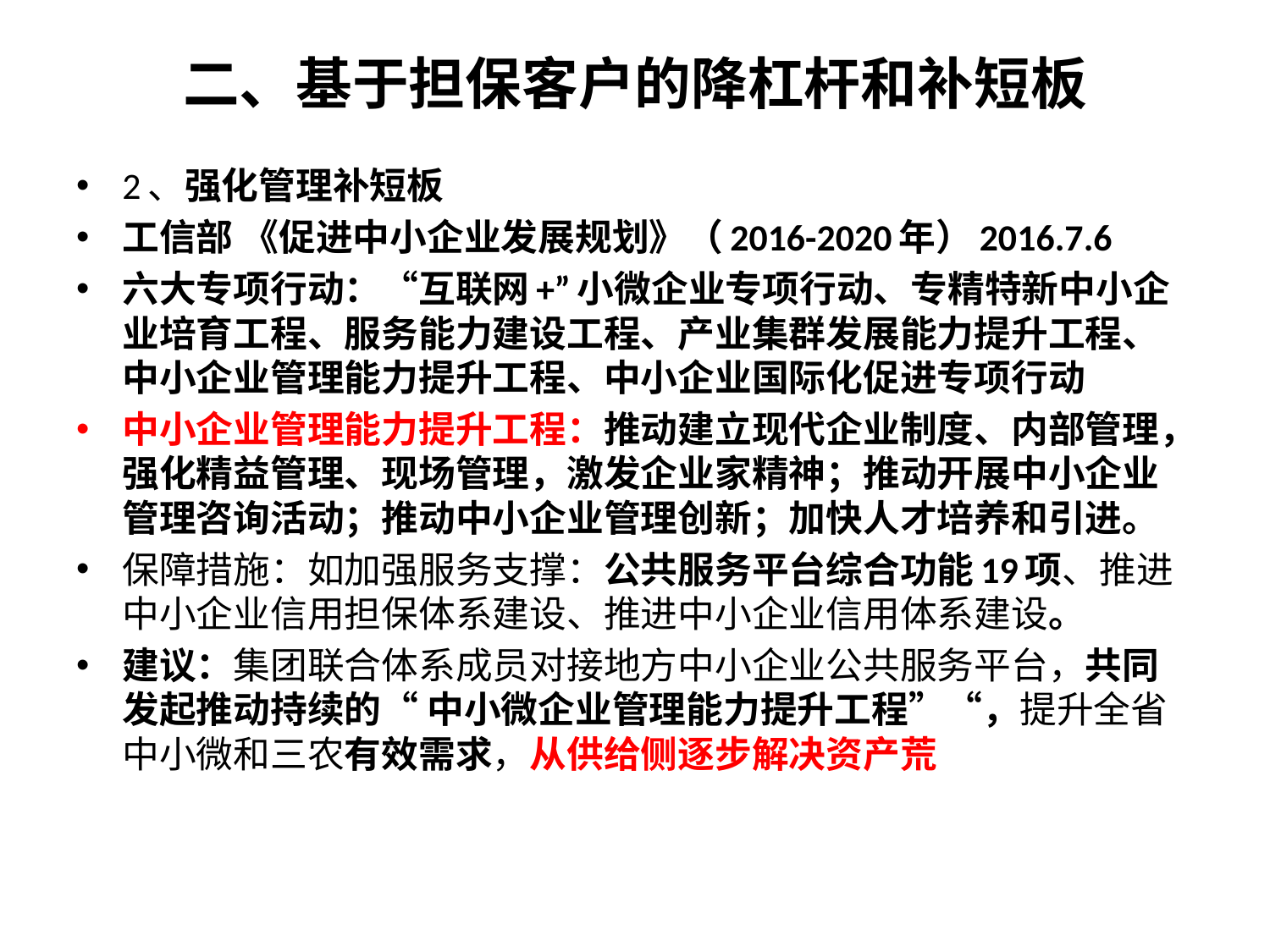

# 二、基于担保客户的降杠杆和补短板
2、强化管理补短板
工信部 《促进中小企业发展规划》（2016-2020年）2016.7.6
六大专项行动：“互联网+”小微企业专项行动、专精特新中小企业培育工程、服务能力建设工程、产业集群发展能力提升工程、中小企业管理能力提升工程、中小企业国际化促进专项行动
中小企业管理能力提升工程：推动建立现代企业制度、内部管理，强化精益管理、现场管理，激发企业家精神；推动开展中小企业管理咨询活动；推动中小企业管理创新；加快人才培养和引进。
保障措施：如加强服务支撑：公共服务平台综合功能19项、推进中小企业信用担保体系建设、推进中小企业信用体系建设。
建议：集团联合体系成员对接地方中小企业公共服务平台，共同发起推动持续的“ 中小微企业管理能力提升工程”“，提升全省中小微和三农有效需求，从供给侧逐步解决资产荒